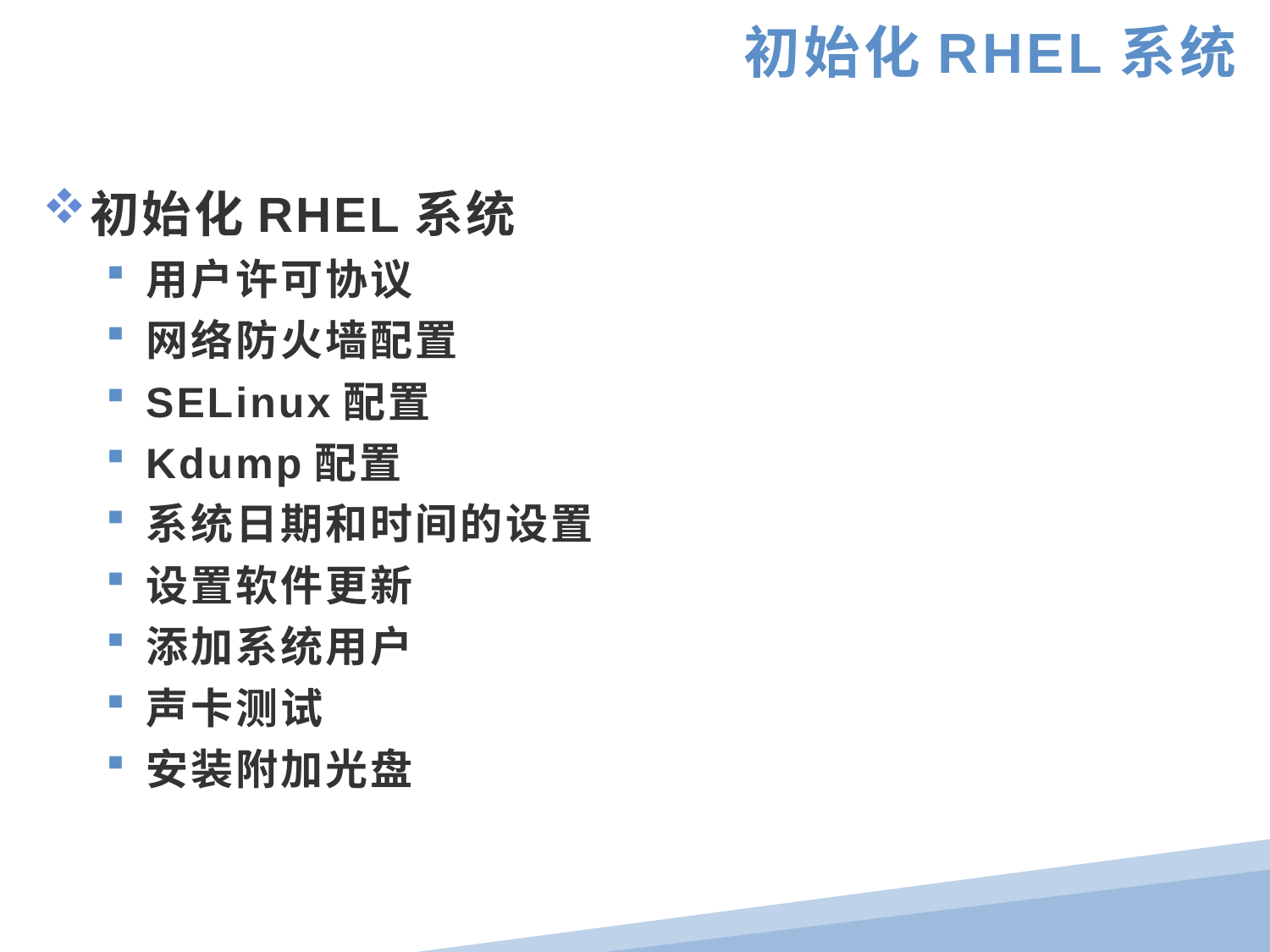

初始化RHEL系统
初始化RHEL系统
用户许可协议
网络防火墙配置
SELinux配置
Kdump配置
系统日期和时间的设置
设置软件更新
添加系统用户
声卡测试
安装附加光盘